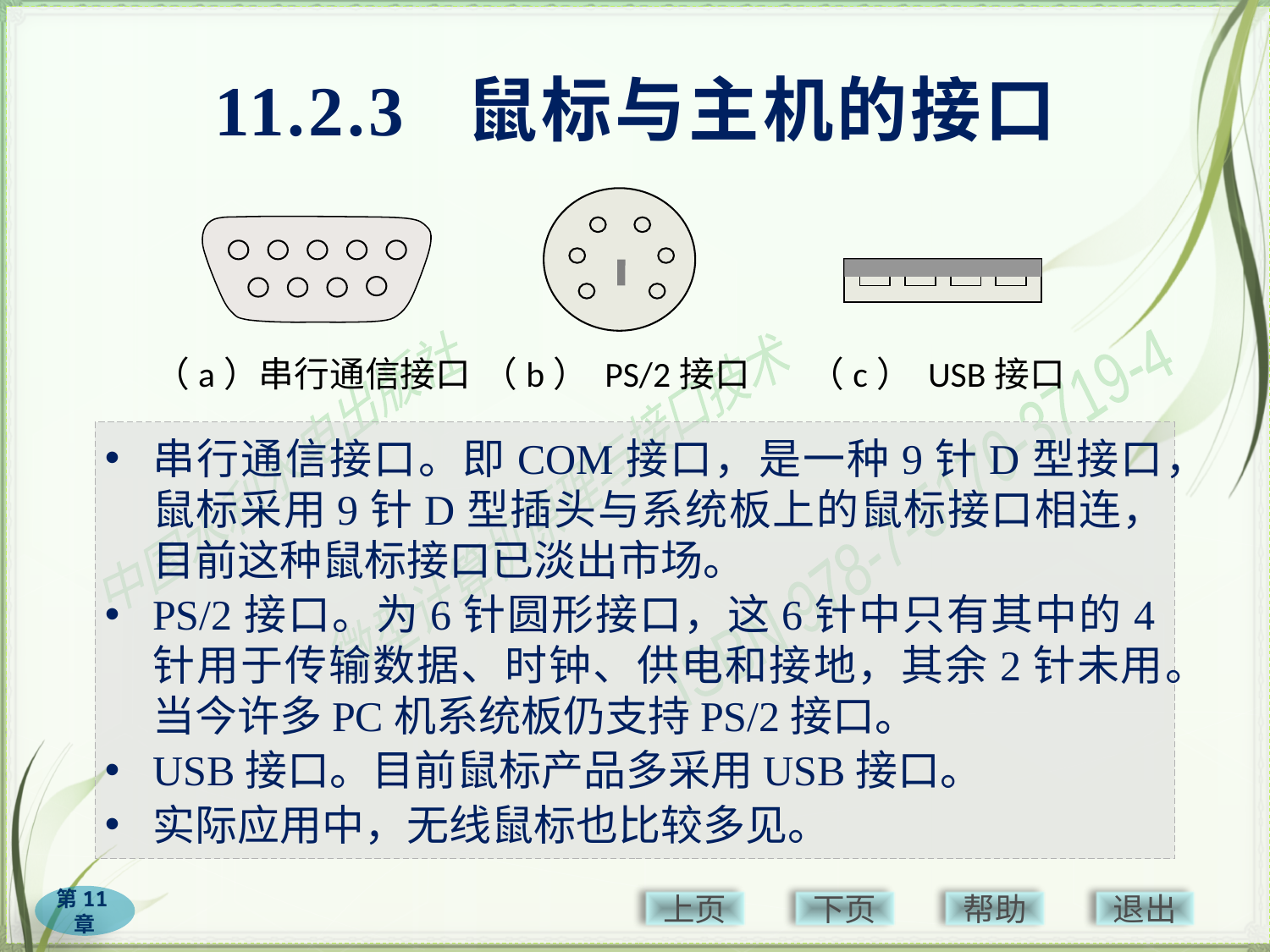

# 11.2.3  鼠标与主机的接口

（a）串行通信接口
（b） PS/2接口
（c） USB接口
串行通信接口。即COM接口，是一种9针D型接口，鼠标采用9针D型插头与系统板上的鼠标接口相连，目前这种鼠标接口已淡出市场。
PS/2接口。为6针圆形接口，这6针中只有其中的4针用于传输数据、时钟、供电和接地，其余2针未用。当今许多PC机系统板仍支持PS/2接口。
USB接口。目前鼠标产品多采用USB接口。
实际应用中，无线鼠标也比较多见。